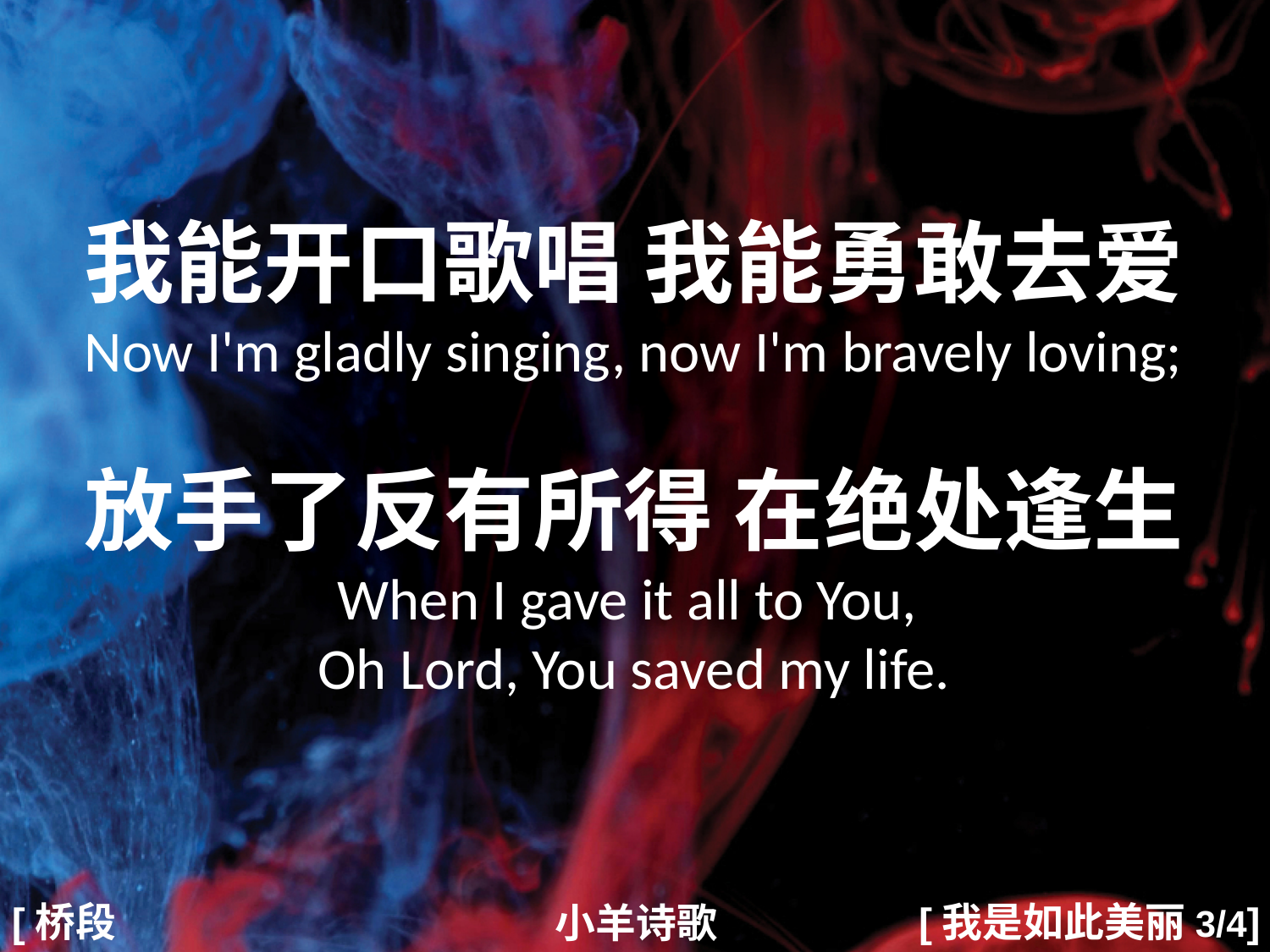

我能开口歌唱 我能勇敢去爱
Now I'm gladly singing, now I'm bravely loving;

放手了反有所得 在绝处逢生
When I gave it all to You,
Oh Lord, You saved my life.
#

[桥段1]
[我是如此美丽3/4]
小羊诗歌